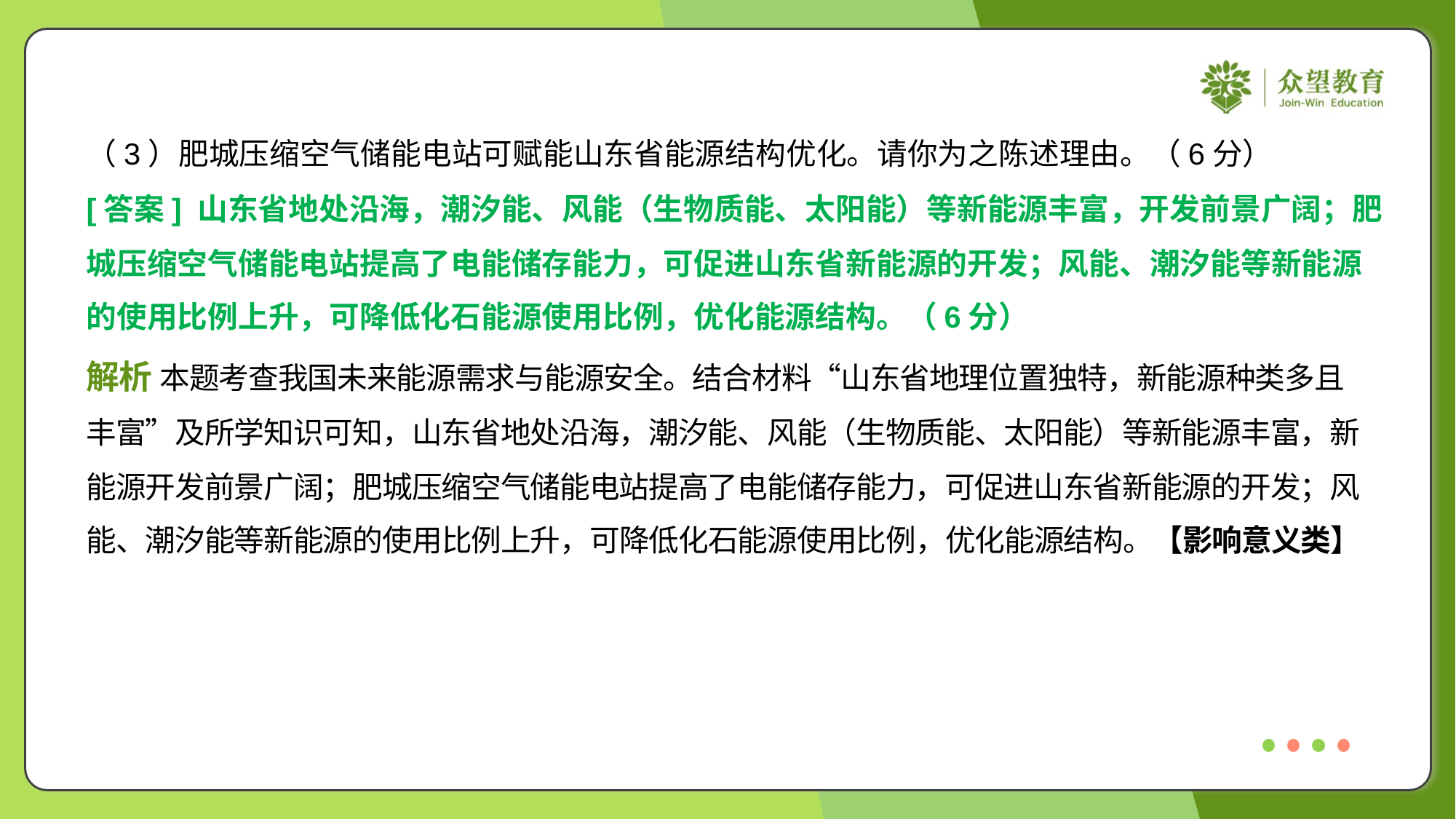

（3）肥城压缩空气储能电站可赋能山东省能源结构优化。请你为之陈述理由。（6分）
[答案] 山东省地处沿海，潮汐能、风能（生物质能、太阳能）等新能源丰富，开发前景广阔；肥
城压缩空气储能电站提高了电能储存能力，可促进山东省新能源的开发；风能、潮汐能等新能源
的使用比例上升，可降低化石能源使用比例，优化能源结构。（6分）
解析 本题考查我国未来能源需求与能源安全。结合材料“山东省地理位置独特，新能源种类多且
丰富”及所学知识可知，山东省地处沿海，潮汐能、风能（生物质能、太阳能）等新能源丰富，新
能源开发前景广阔；肥城压缩空气储能电站提高了电能储存能力，可促进山东省新能源的开发；风
能、潮汐能等新能源的使用比例上升，可降低化石能源使用比例，优化能源结构。【影响意义类】